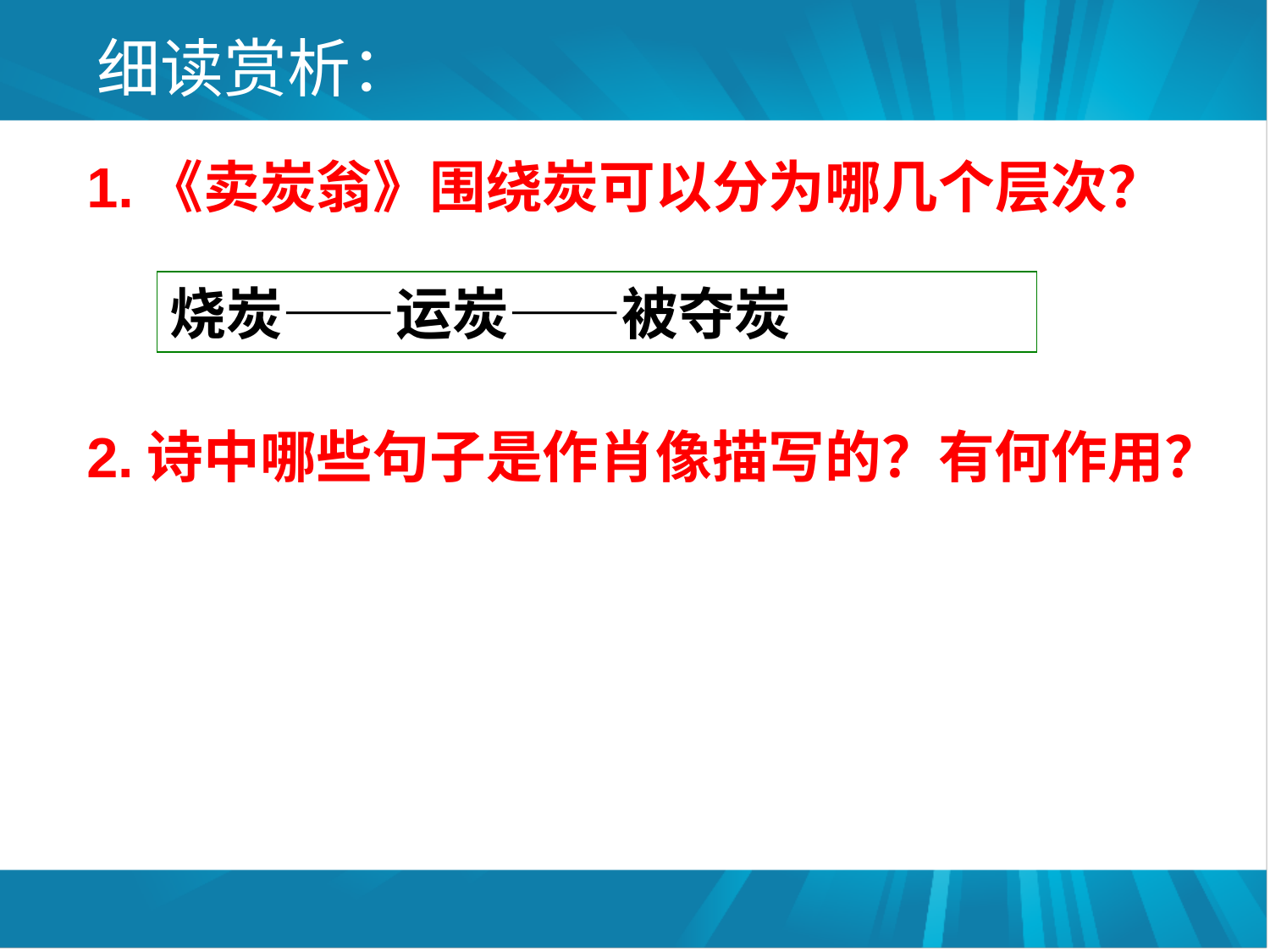

# 细读赏析：
1.《卖炭翁》围绕炭可以分为哪几个层次？

烧炭——运炭——被夺炭
2.诗中哪些句子是作肖像描写的？有何作用？